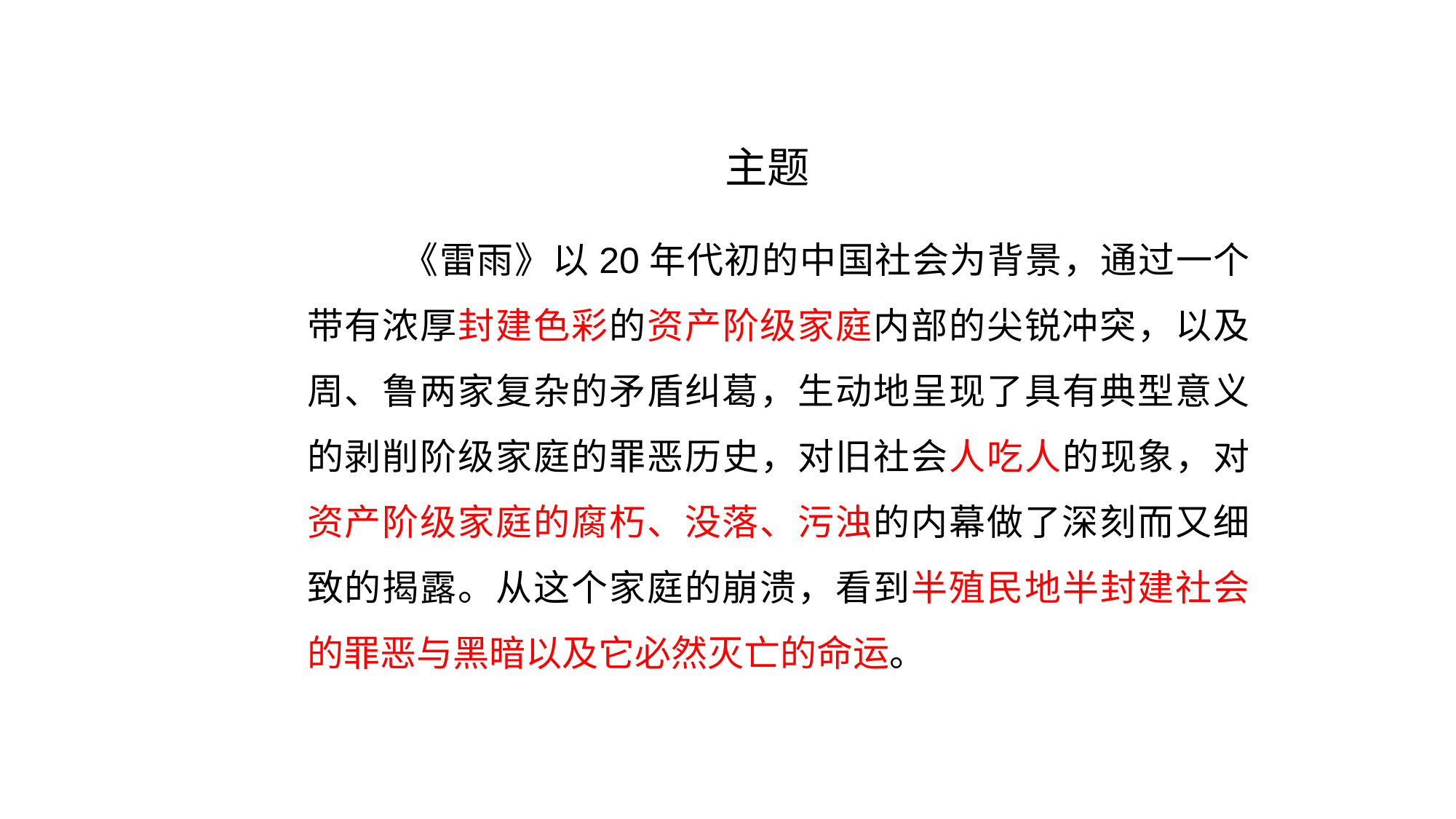

主题
    《雷雨》以20年代初的中国社会为背景，通过一个带有浓厚封建色彩的资产阶级家庭内部的尖锐冲突，以及周、鲁两家复杂的矛盾纠葛，生动地呈现了具有典型意义的剥削阶级家庭的罪恶历史，对旧社会人吃人的现象，对资产阶级家庭的腐朽、没落、污浊的内幕做了深刻而又细致的揭露。从这个家庭的崩溃，看到半殖民地半封建社会的罪恶与黑暗以及它必然灭亡的命运。